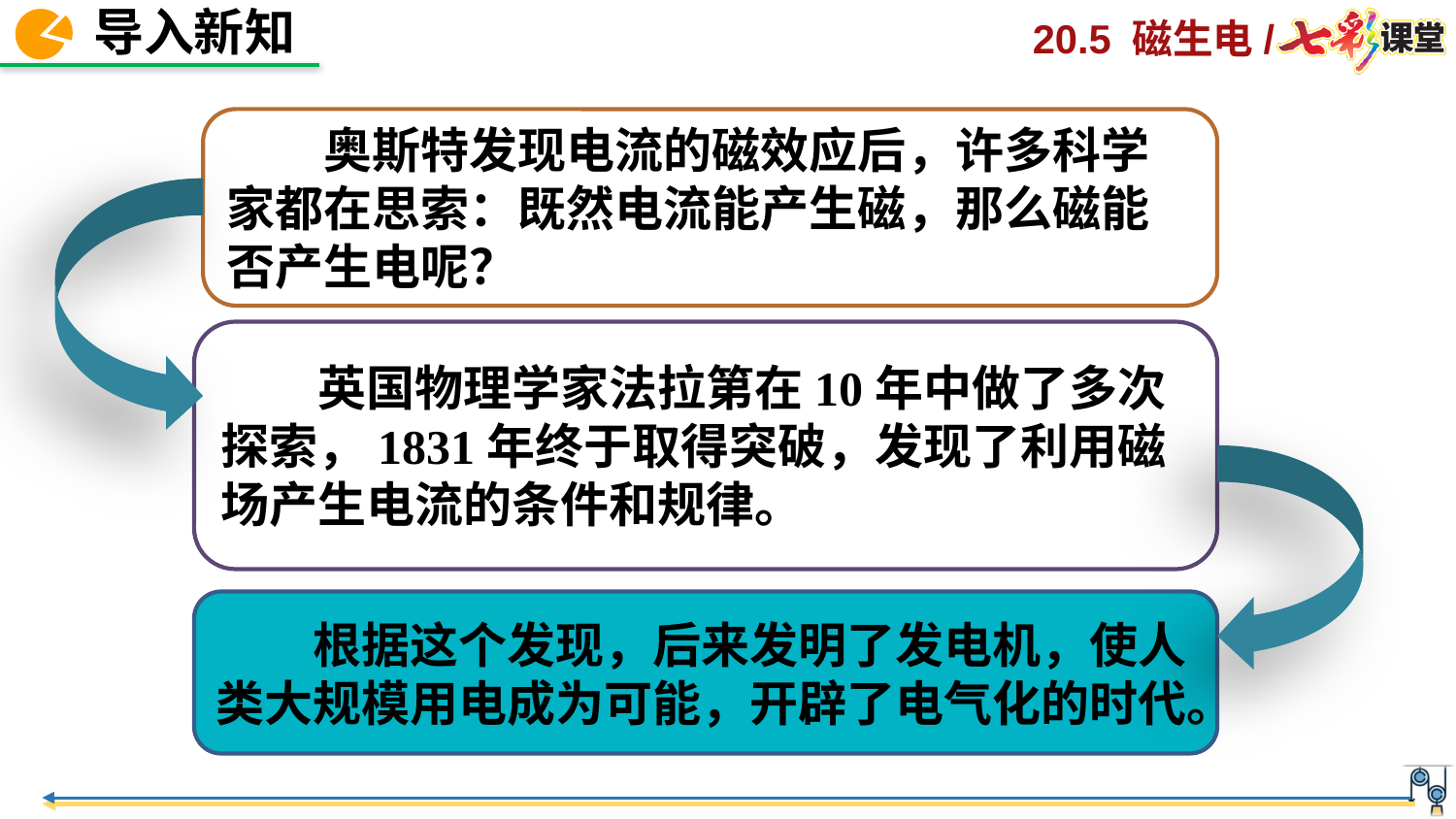

奥斯特发现电流的磁效应后，许多科学家都在思索：既然电流能产生磁，那么磁能否产生电呢？

　　英国物理学家法拉第在10年中做了多次探索，1831年终于取得突破，发现了利用磁场产生电流的条件和规律。

　　根据这个发现，后来发明了发电机，使人类大规模用电成为可能，开辟了电气化的时代。